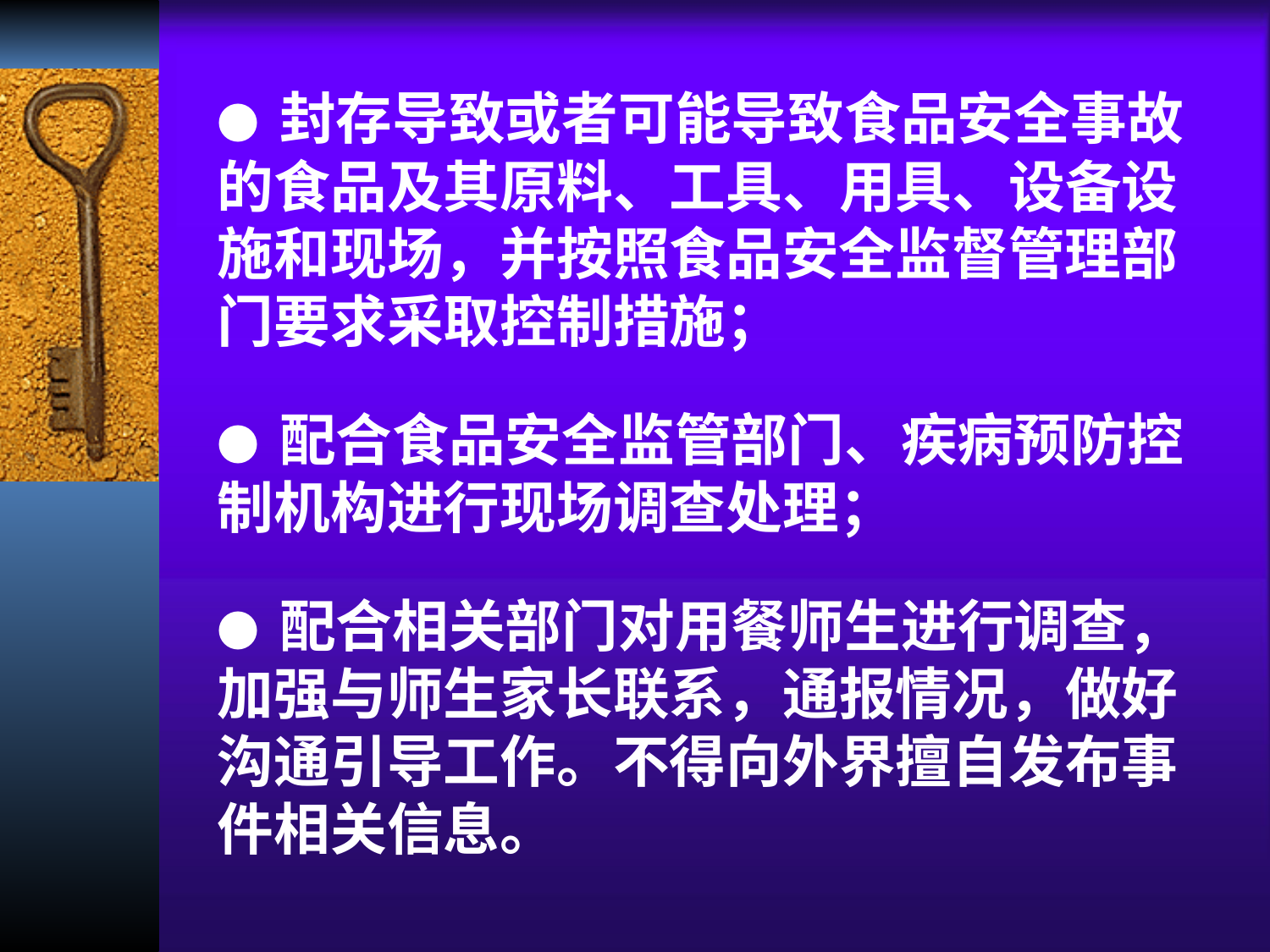

● 封存导致或者可能导致食品安全事故的食品及其原料、工具、用具、设备设施和现场，并按照食品安全监督管理部门要求采取控制措施；

● 配合食品安全监管部门、疾病预防控制机构进行现场调查处理；

● 配合相关部门对用餐师生进行调查，加强与师生家长联系，通报情况，做好沟通引导工作。不得向外界擅自发布事件相关信息。